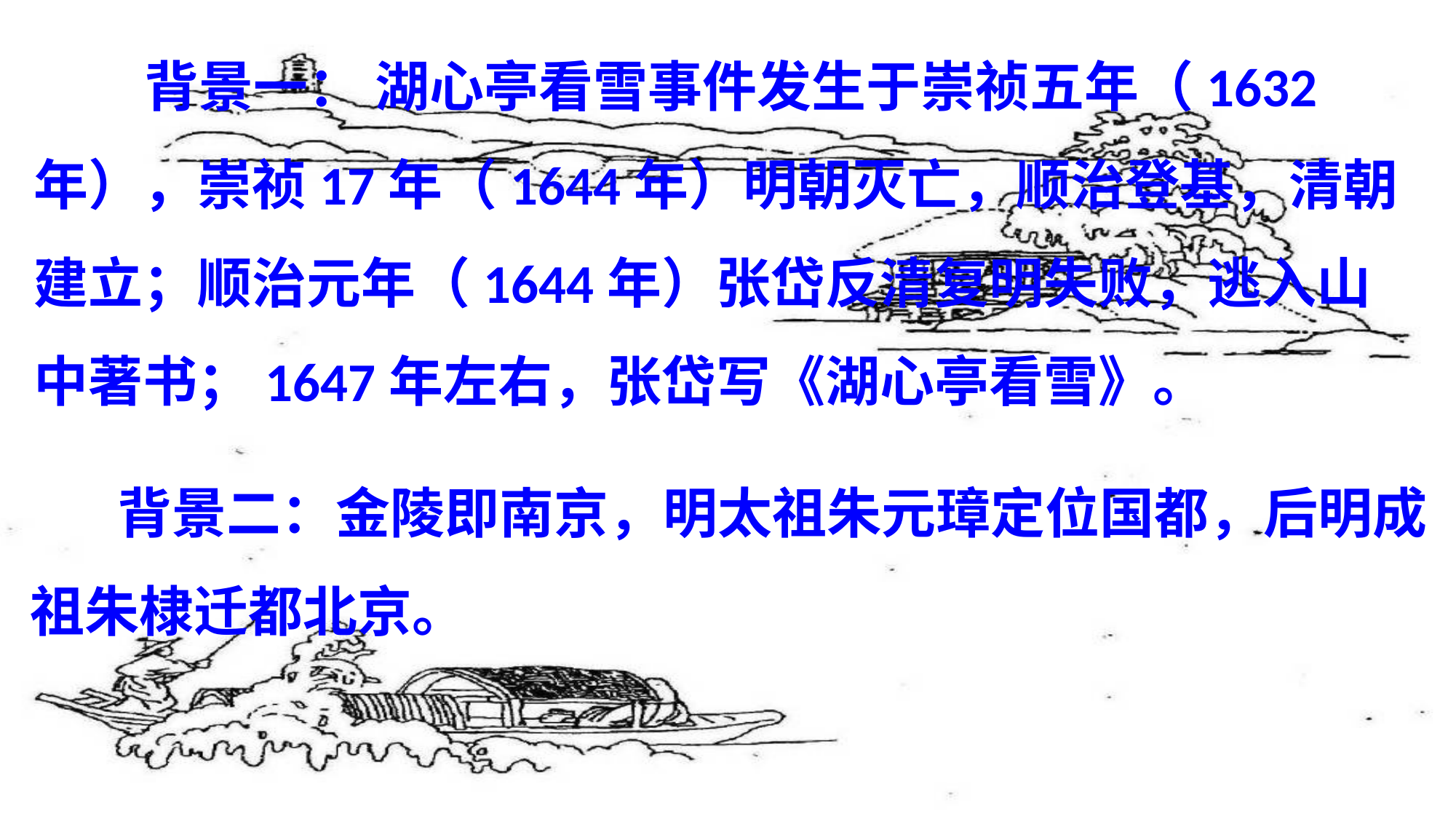

背景一： 湖心亭看雪事件发生于崇祯五年（1632年），崇祯17年（1644年）明朝灭亡，顺治登基，清朝建立；顺治元年（1644年）张岱反清复明失败，逃入山中著书；1647年左右，张岱写《湖心亭看雪》。
      背景二：金陵即南京，明太祖朱元璋定位国都，后明成
祖朱棣迁都北京。